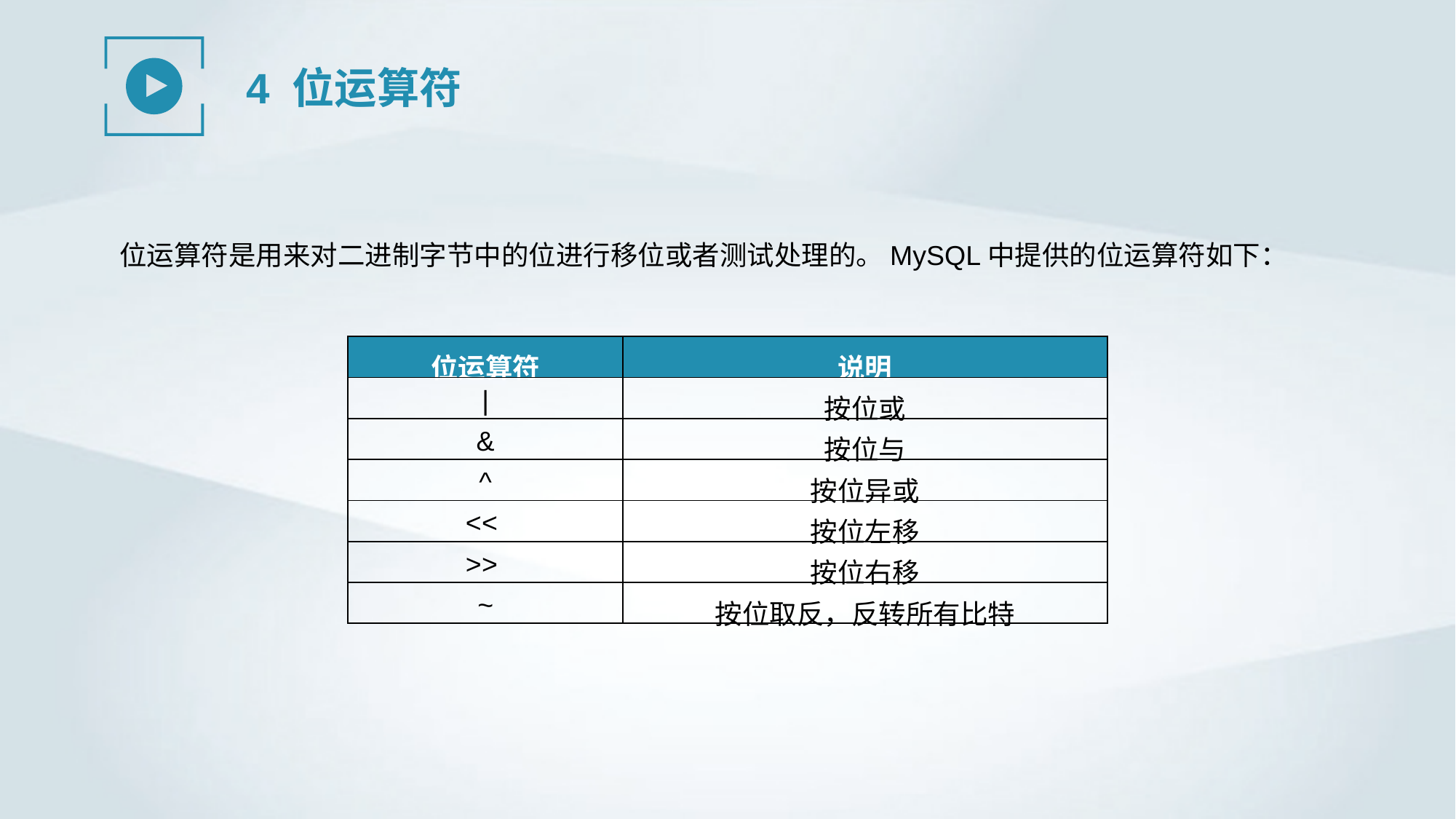

4 位运算符
位运算符是用来对二进制字节中的位进行移位或者测试处理的。MySQL中提供的位运算符如下：
| 位运算符 | 说明 |
| --- | --- |
| | | 按位或 |
| & | 按位与 |
| ^ | 按位异或 |
| << | 按位左移 |
| >> | 按位右移 |
| ~ | 按位取反，反转所有比特 |